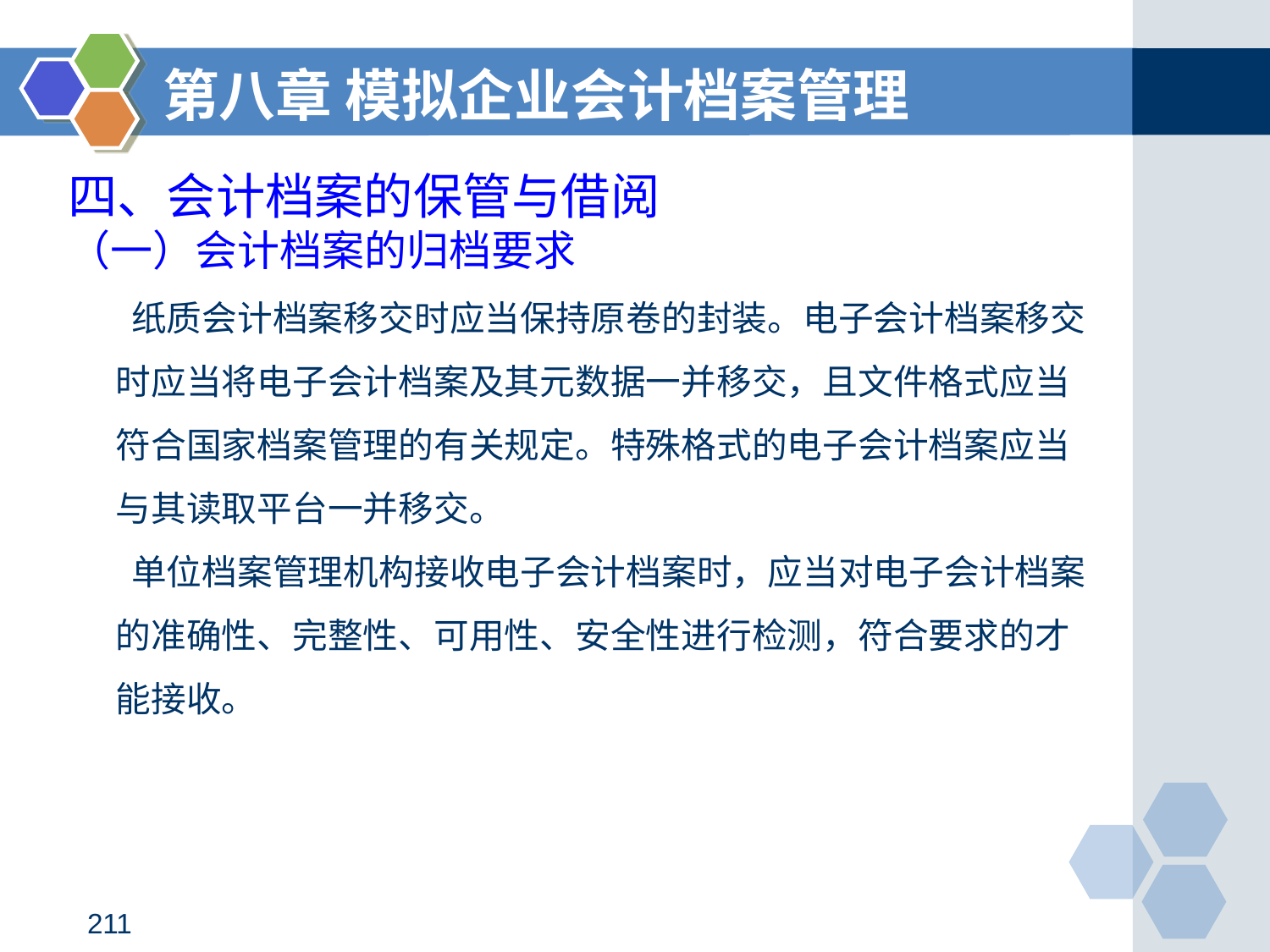

第八章 模拟企业会计档案管理
# 四、会计档案的保管与借阅
（一）会计档案的归档要求
       纸质会计档案移交时应当保持原卷的封装。电子会计档案移交时应当将电子会计档案及其元数据一并移交，且文件格式应当符合国家档案管理的有关规定。特殊格式的电子会计档案应当与其读取平台一并移交。
       单位档案管理机构接收电子会计档案时，应当对电子会计档案的准确性、完整性、可用性、安全性进行检测，符合要求的才能接收。